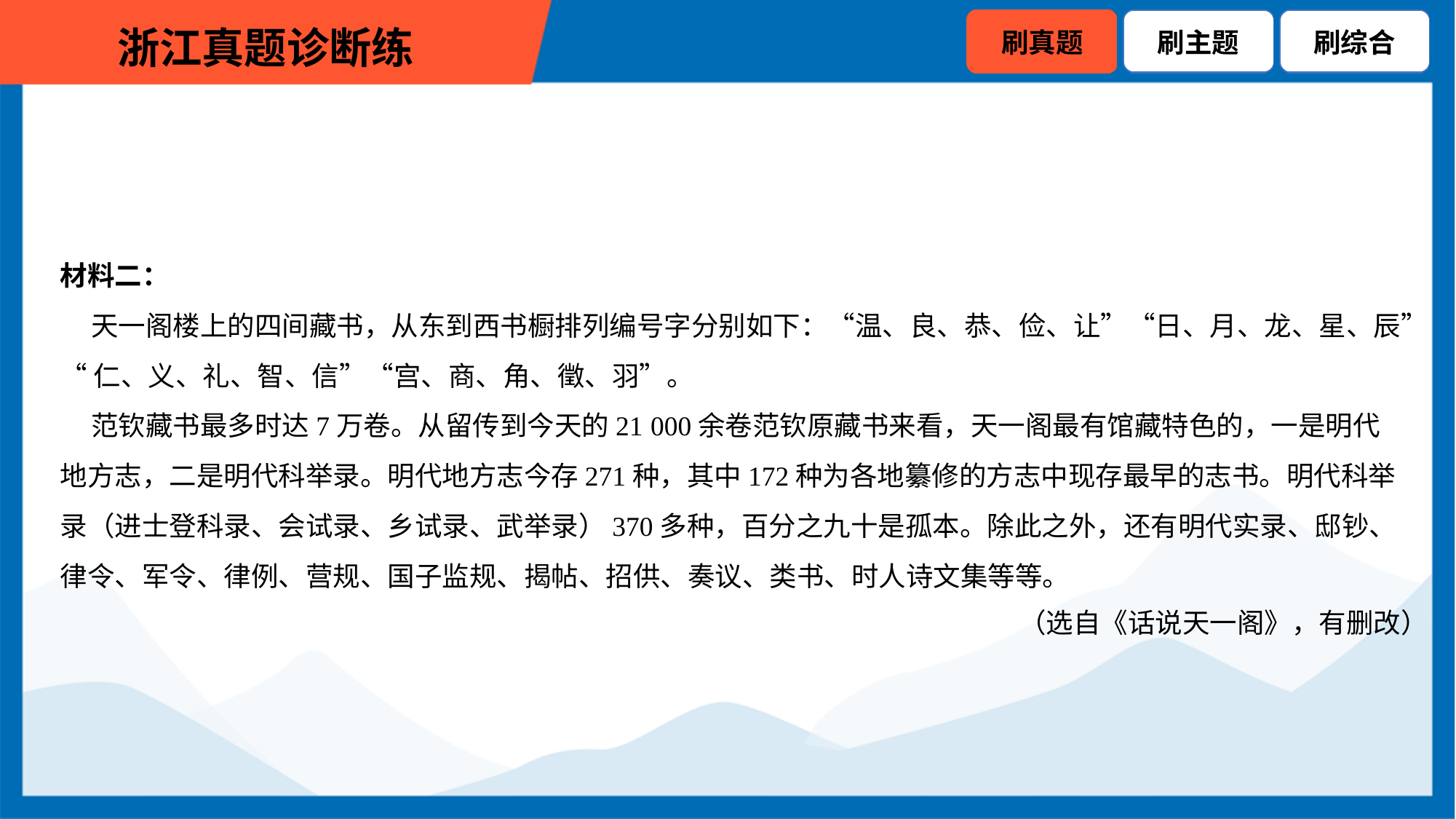

材料二：
    天一阁楼上的四间藏书，从东到西书橱排列编号字分别如下：“温、良、恭、俭、让”“日、月、龙、星、辰”
“仁、义、礼、智、信”“宫、商、角、徵、羽”。
    范钦藏书最多时达7万卷。从留传到今天的21 000余卷范钦原藏书来看，天一阁最有馆藏特色的，一是明代
地方志，二是明代科举录。明代地方志今存271种，其中172种为各地纂修的方志中现存最早的志书。明代科举
录（进士登科录、会试录、乡试录、武举录）370多种，百分之九十是孤本。除此之外，还有明代实录、邸钞、
律令、军令、律例、营规、国子监规、揭帖、招供、奏议、类书、时人诗文集等等。
（选自《话说天一阁》，有删改）